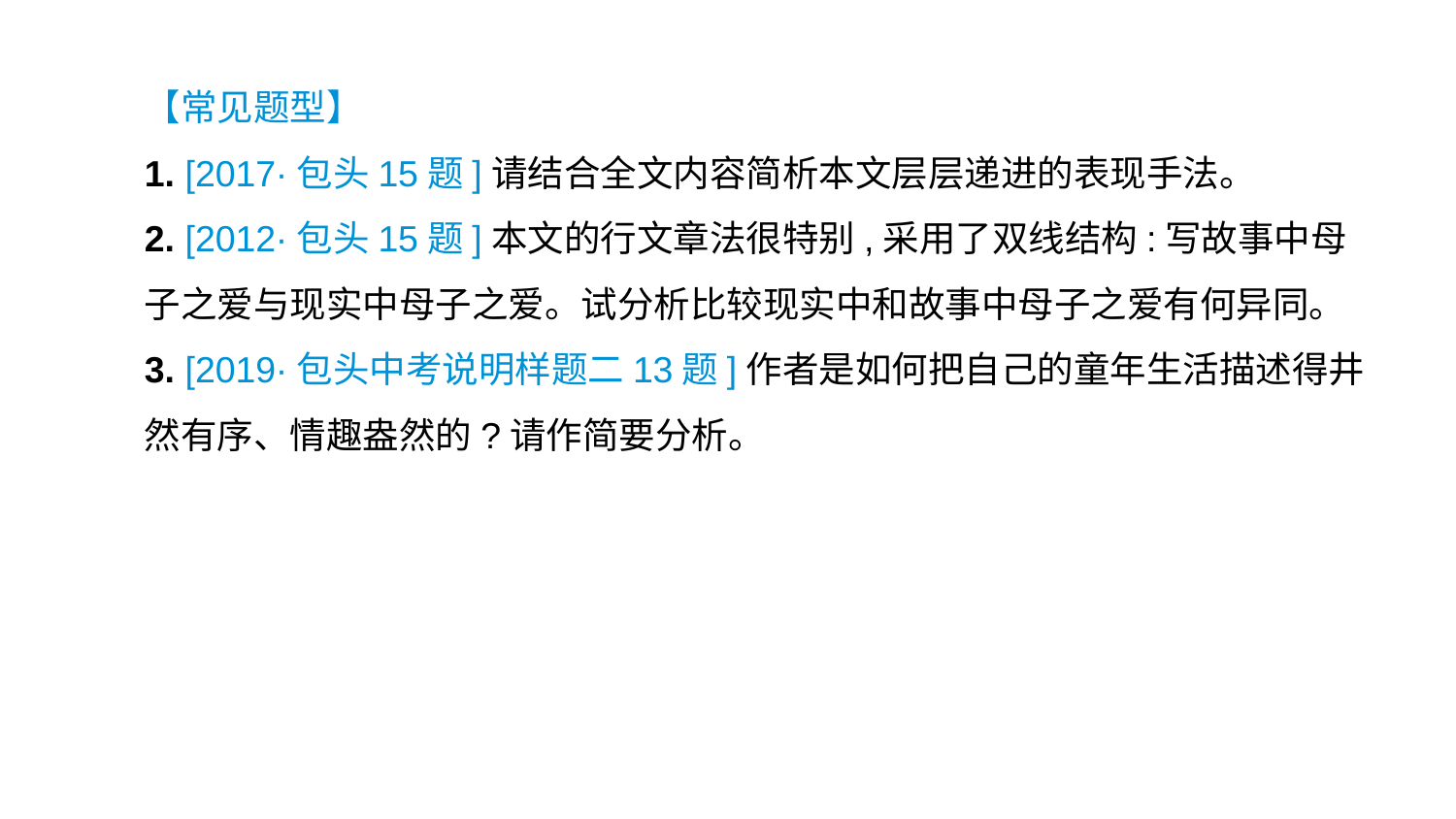

【常见题型】
1. [2017·包头15题]请结合全文内容简析本文层层递进的表现手法。
2. [2012·包头15题]本文的行文章法很特别,采用了双线结构:写故事中母子之爱与现实中母子之爱。试分析比较现实中和故事中母子之爱有何异同。
3. [2019·包头中考说明样题二13题]作者是如何把自己的童年生活描述得井然有序、情趣盎然的?请作简要分析。